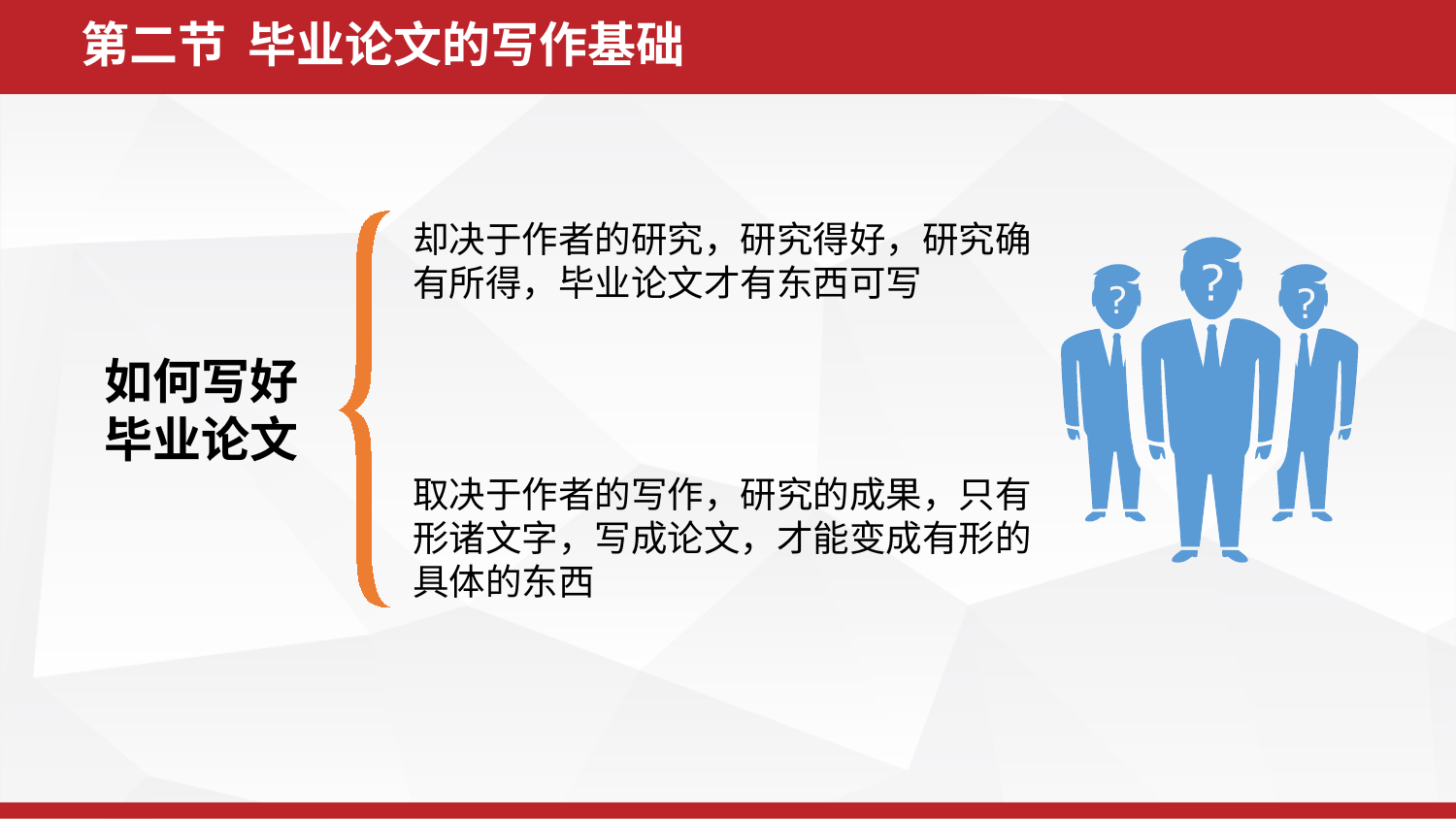

第二节  毕业论文的写作基础

却决于作者的研究，研究得好，研究确有所得，毕业论文才有东西可写

如何写好毕业论文
取决于作者的写作，研究的成果，只有形诸文字，写成论文，才能变成有形的具体的东西